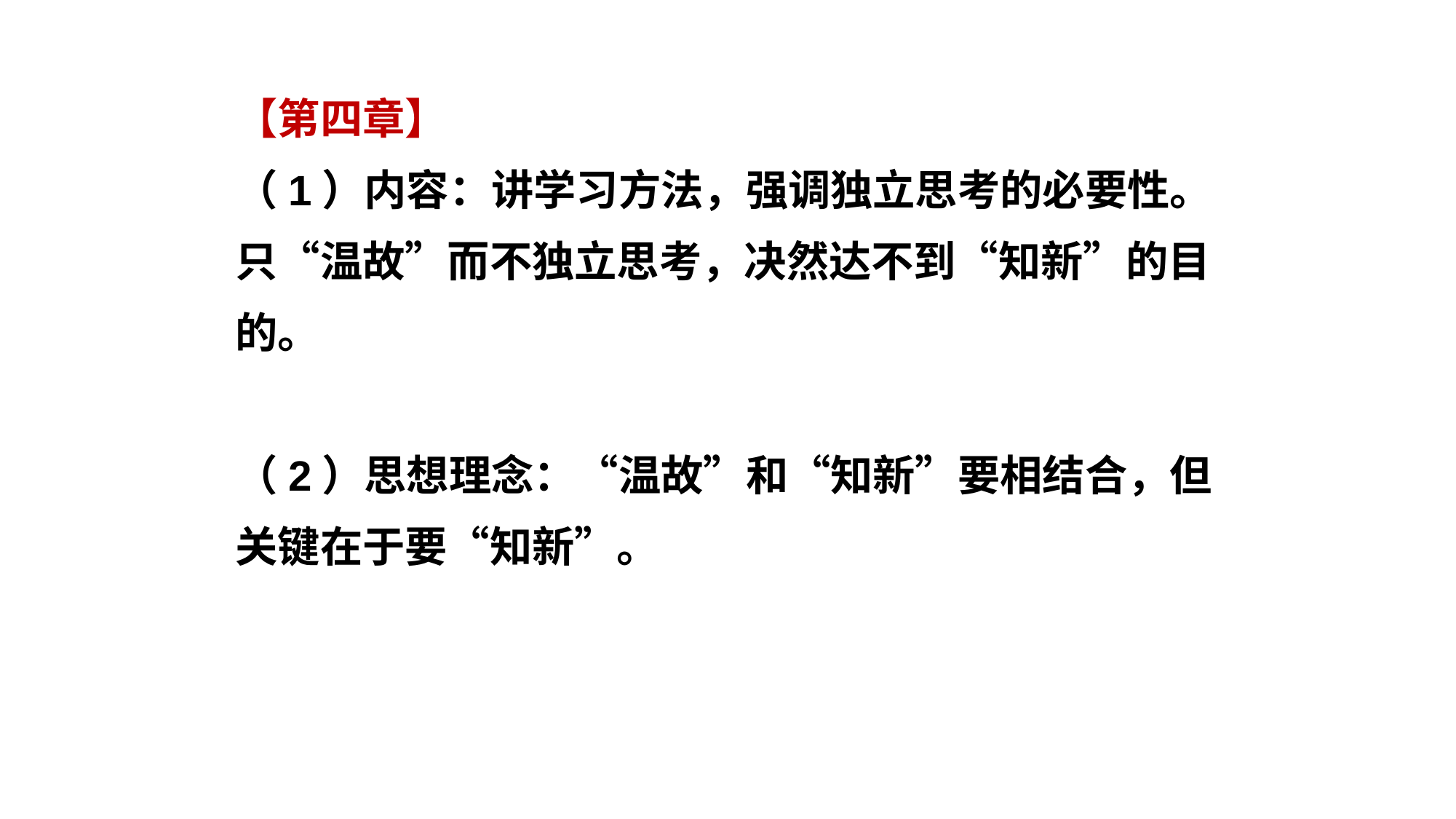

【第四章】
（1）内容：讲学习方法，强调独立思考的必要性。只“温故”而不独立思考，决然达不到“知新”的目的。

（2）思想理念：“温故”和“知新”要相结合，但关键在于要“知新”。